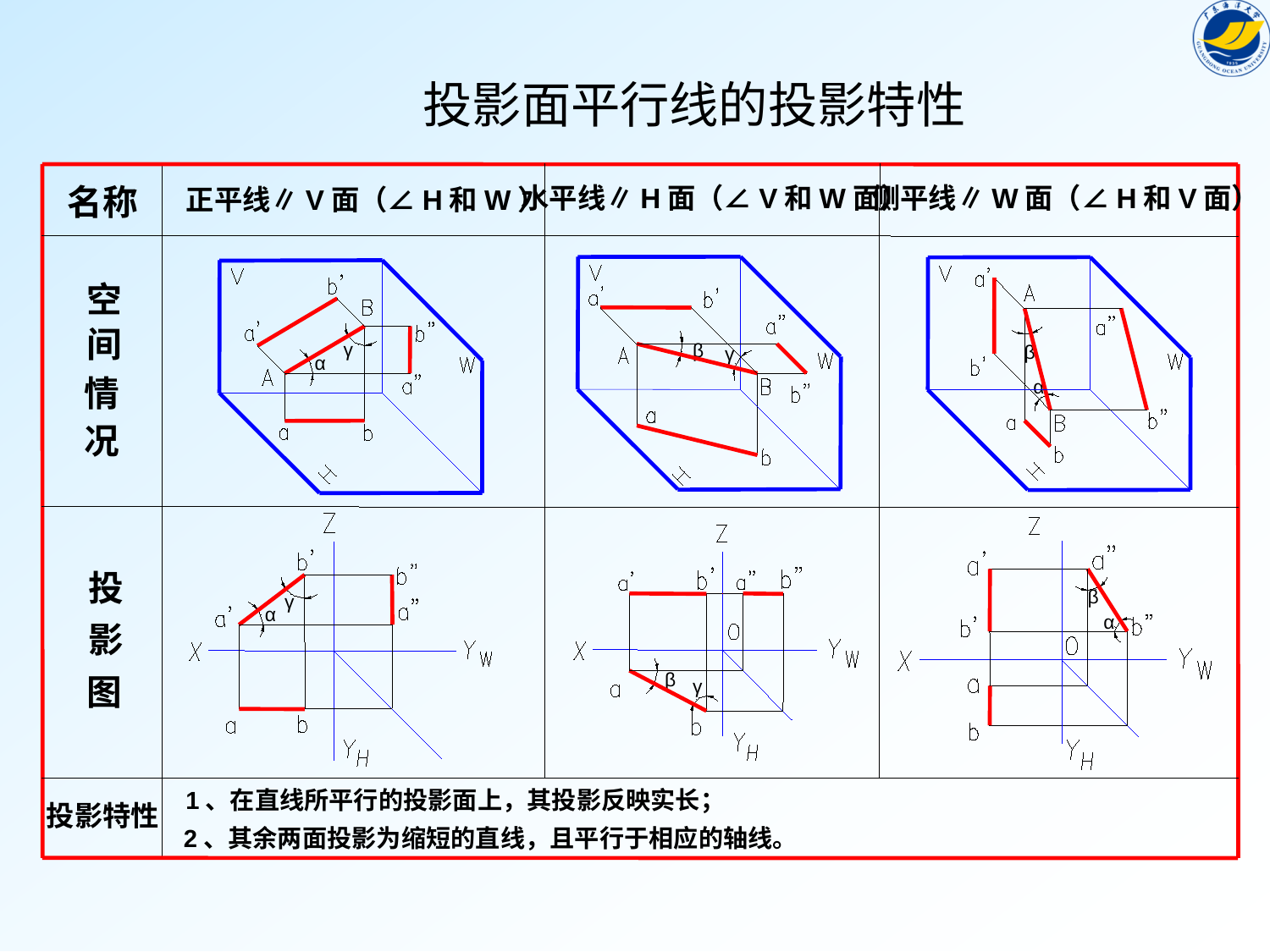

投影面平行线的投影特性

名称
水平线∥H面（∠V和W面）
侧平线∥W面（∠H和V面）
正平线∥V面（∠H和W）

空

间

γ

β
β

γ

α

情

α

况

投

β

γ

α

α

影

β
图

γ

1、在直线所平行的投影面上，其投影反映实长；
投影特性
2、其余两面投影为缩短的直线，且平行于相应的轴线。